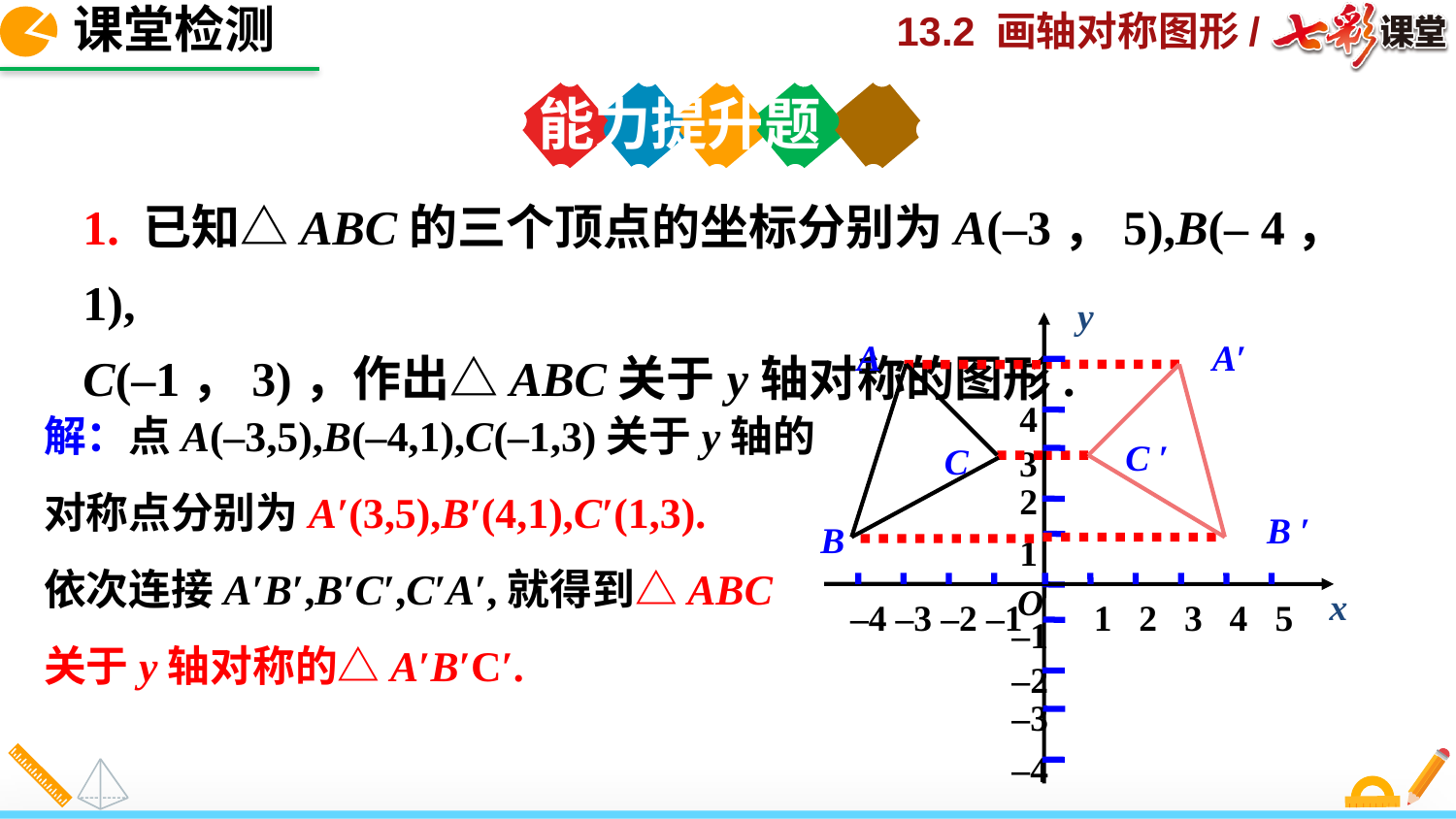

课堂检测

能力提升题

1. 已知△ABC的三个顶点的坐标分别为A(–3，5),B(– 4，1),
C(–1，3)，作出△ABC关于y轴对称的图形.
y

5

4
3

2
1

–1

–2
–3

–4

–4
–3
–2
–1
1
2
3
4
5
O
A

C

B
A′

C ′

B ′

x
解：点A(–3,5),B(–4,1),C(–1,3)关于y轴的对称点分别为A′(3,5),B′(4,1),C′(1,3).
依次连接A′B′,B′C′,C′A′,就得到△ABC关于y轴对称的△A′B′C′.